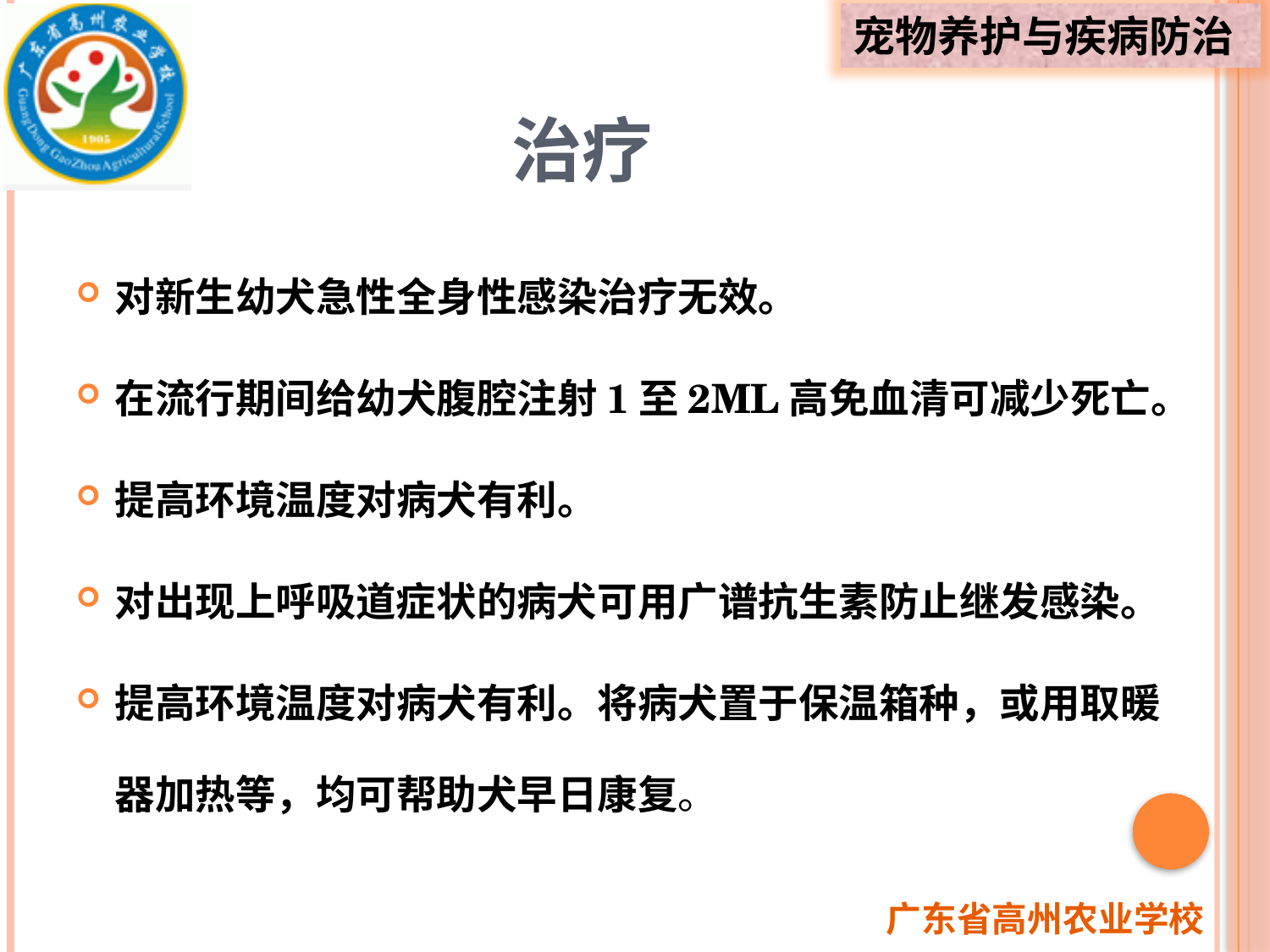

# 治疗
对新生幼犬急性全身性感染治疗无效。
在流行期间给幼犬腹腔注射1至2ML高免血清可减少死亡。
提高环境温度对病犬有利。
对出现上呼吸道症状的病犬可用广谱抗生素防止继发感染。
提高环境温度对病犬有利。将病犬置于保温箱种，或用取暖器加热等，均可帮助犬早日康复。